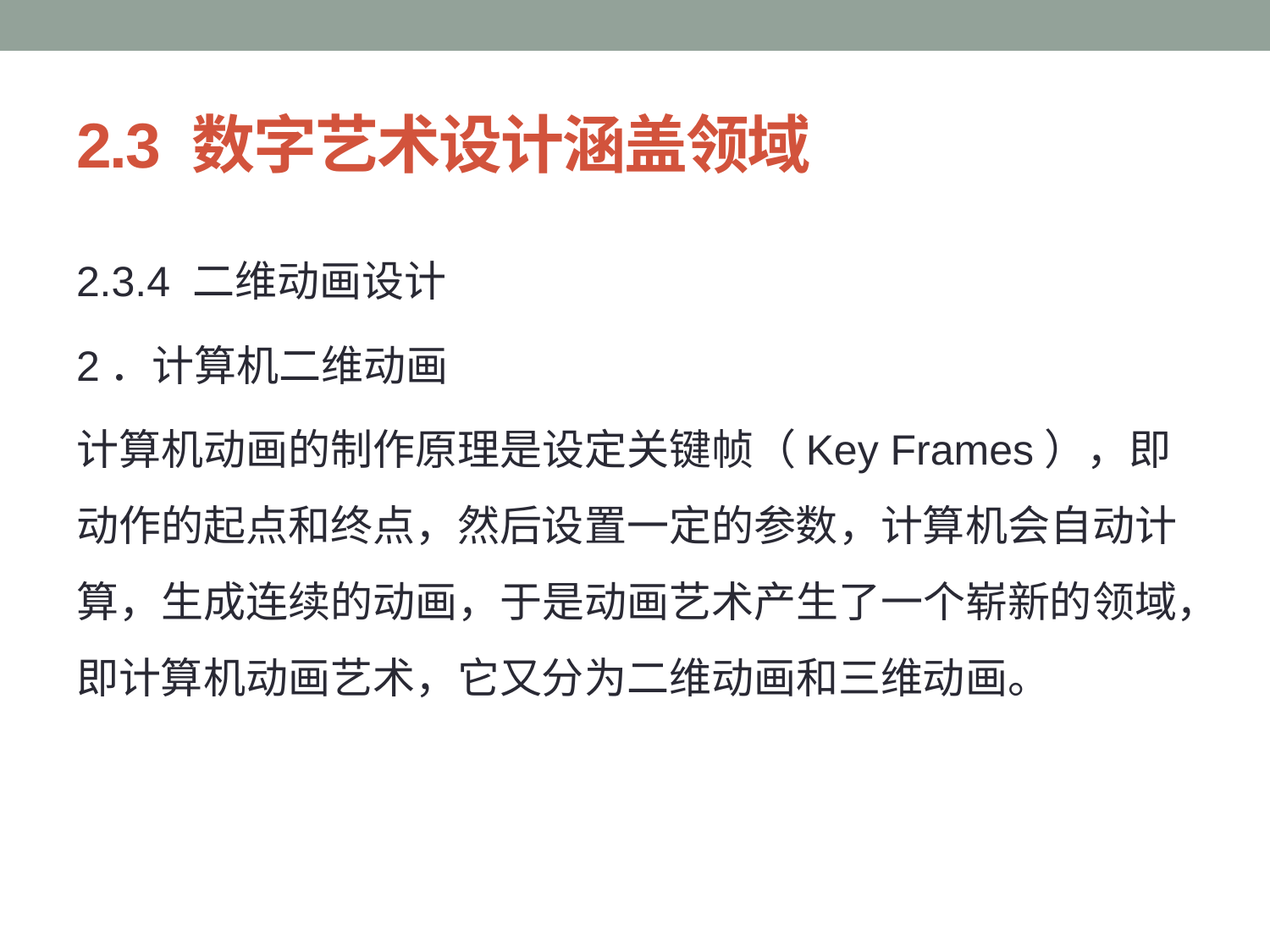

# 2.3 数字艺术设计涵盖领域
2.3.4 二维动画设计
2．计算机二维动画
计算机动画的制作原理是设定关键帧（Key Frames），即动作的起点和终点，然后设置一定的参数，计算机会自动计算，生成连续的动画，于是动画艺术产生了一个崭新的领域，即计算机动画艺术，它又分为二维动画和三维动画。